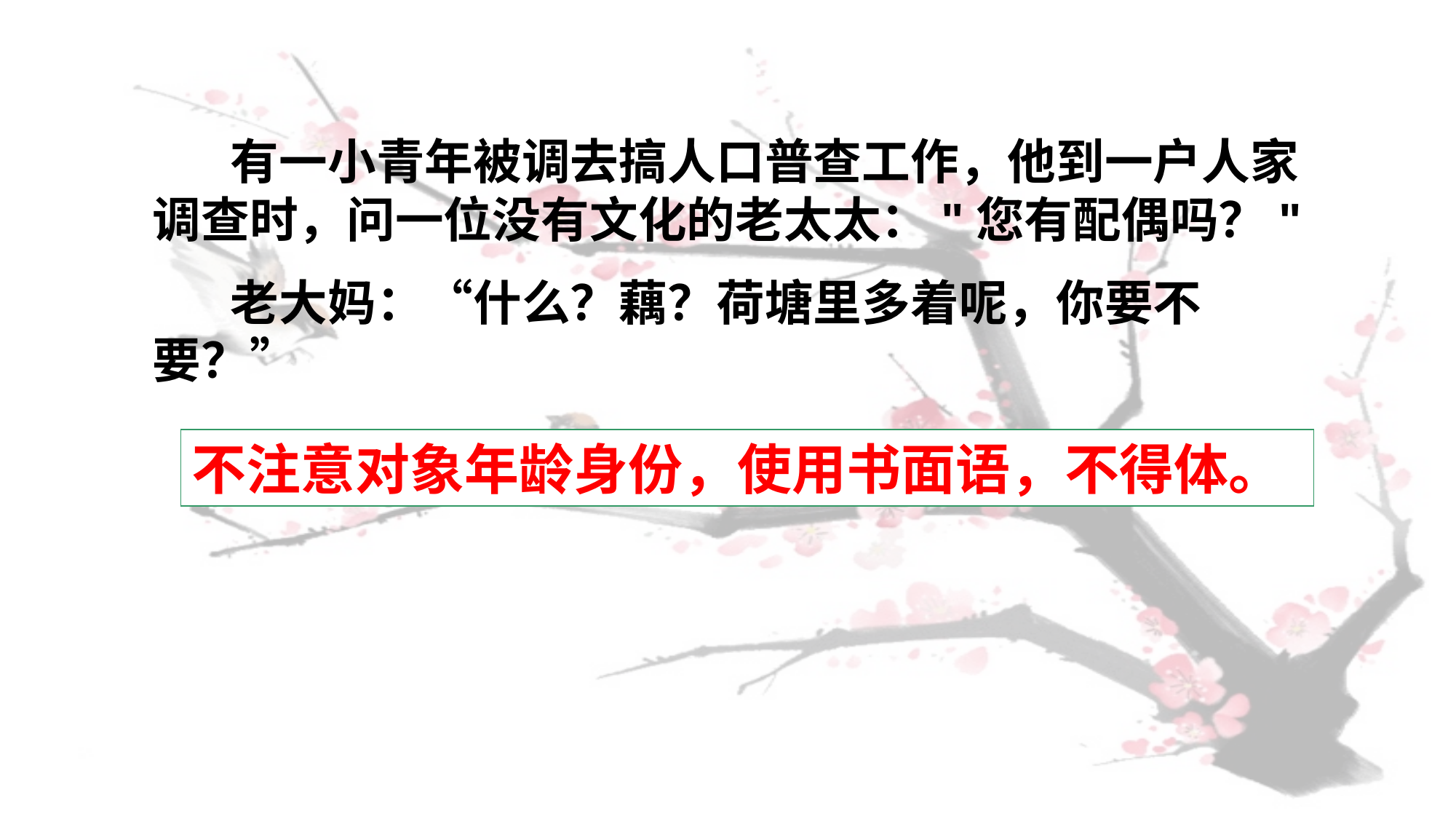

有一小青年被调去搞人口普查工作，他到一户人家调查时，问一位没有文化的老太太："您有配偶吗？"
      老大妈：“什么？藕？荷塘里多着呢，你要不要？”
不注意对象年龄身份，使用书面语，不得体。